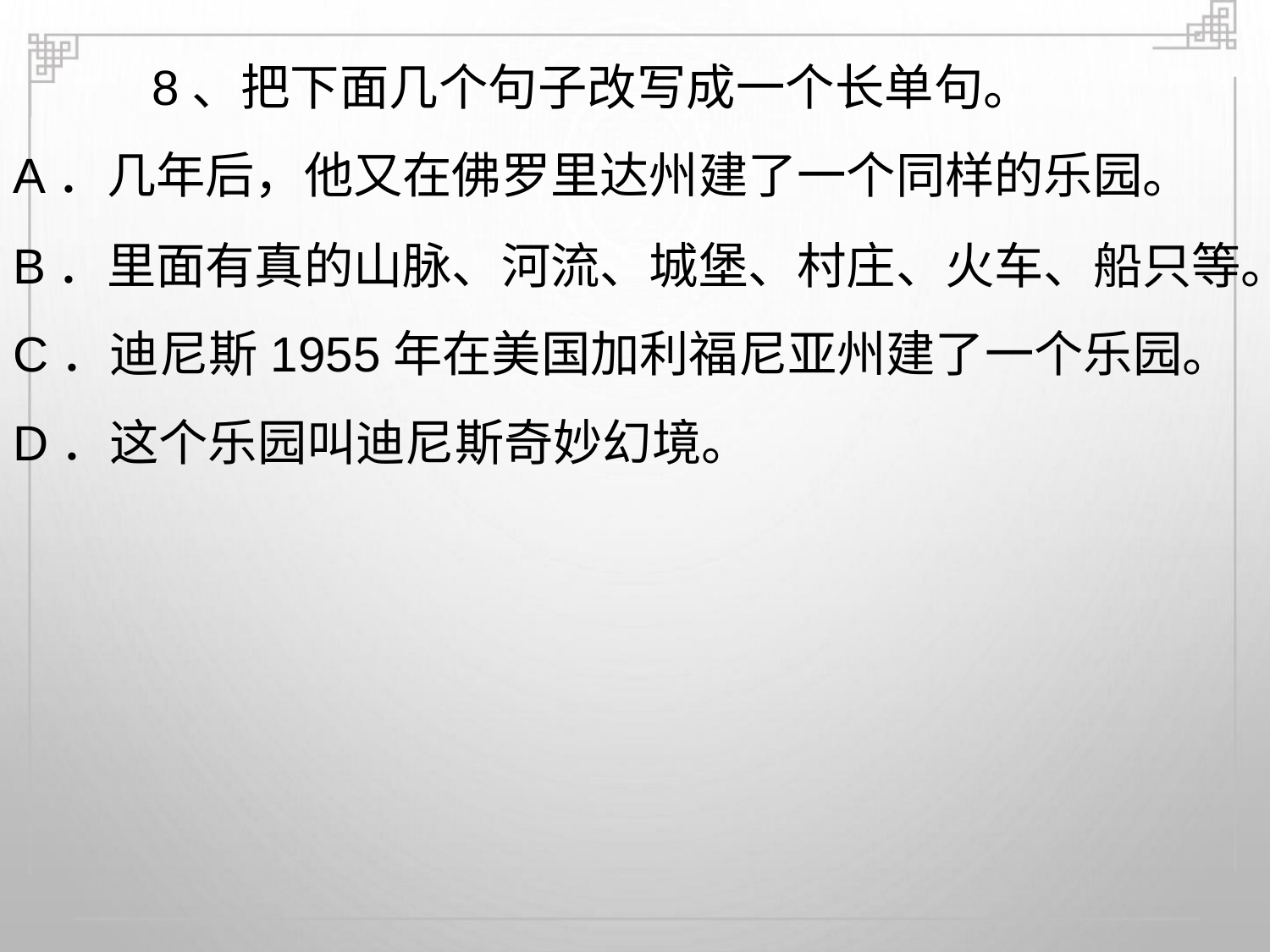

8、把下面几个句子改写成一个长单句。
A．几年后，他又在佛罗里达州建了一个同样的乐园。
B．里面有真的山脉、河流、城堡、村庄、火车、船只等。
C．迪尼斯1955年在美国加利福尼亚州建了一个乐园。
D．这个乐园叫迪尼斯奇妙幻境。